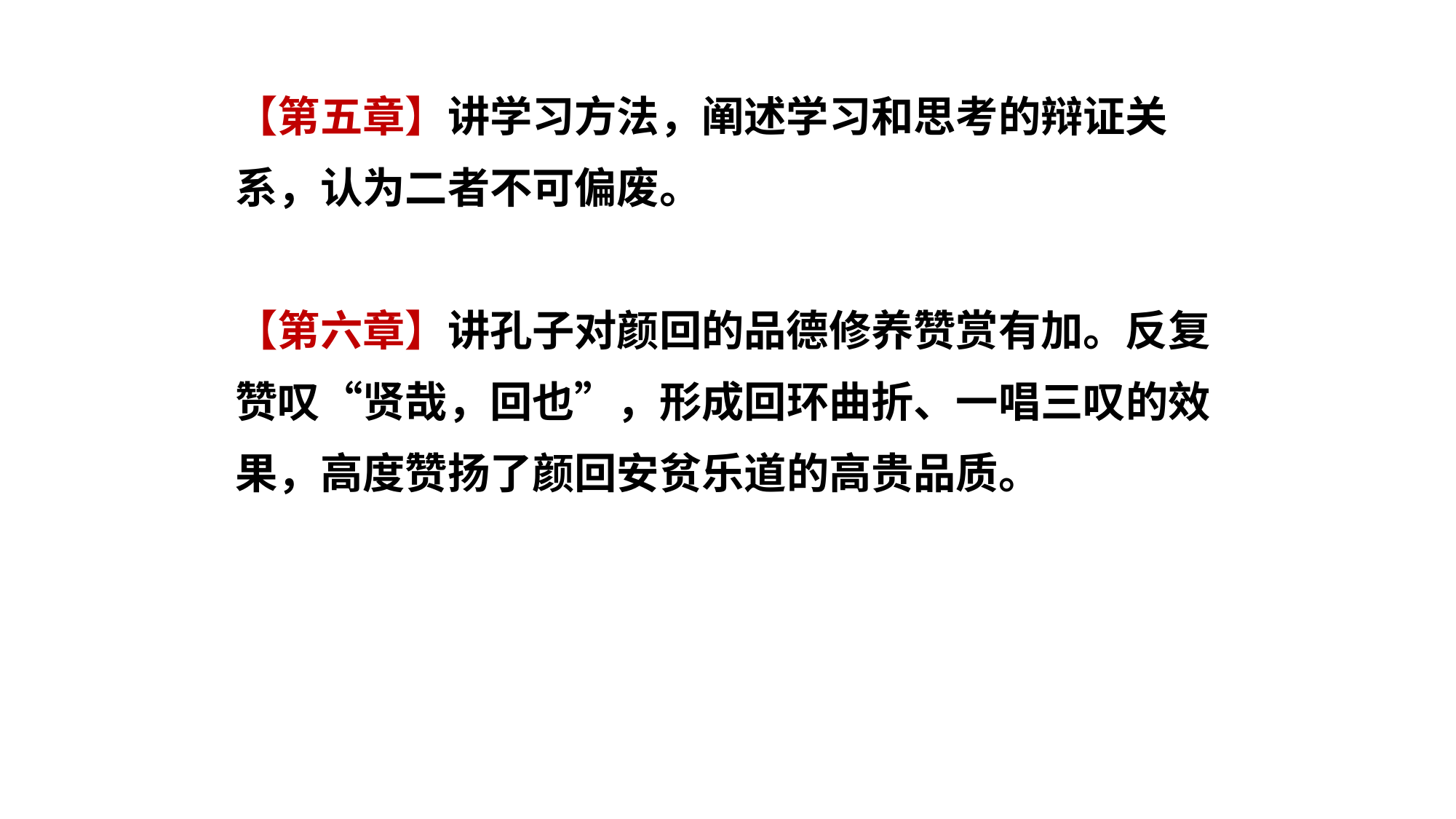

【第五章】讲学习方法，阐述学习和思考的辩证关系，认为二者不可偏废。

【第六章】讲孔子对颜回的品德修养赞赏有加。反复赞叹“贤哉，回也”，形成回环曲折、一唱三叹的效果，高度赞扬了颜回安贫乐道的高贵品质。